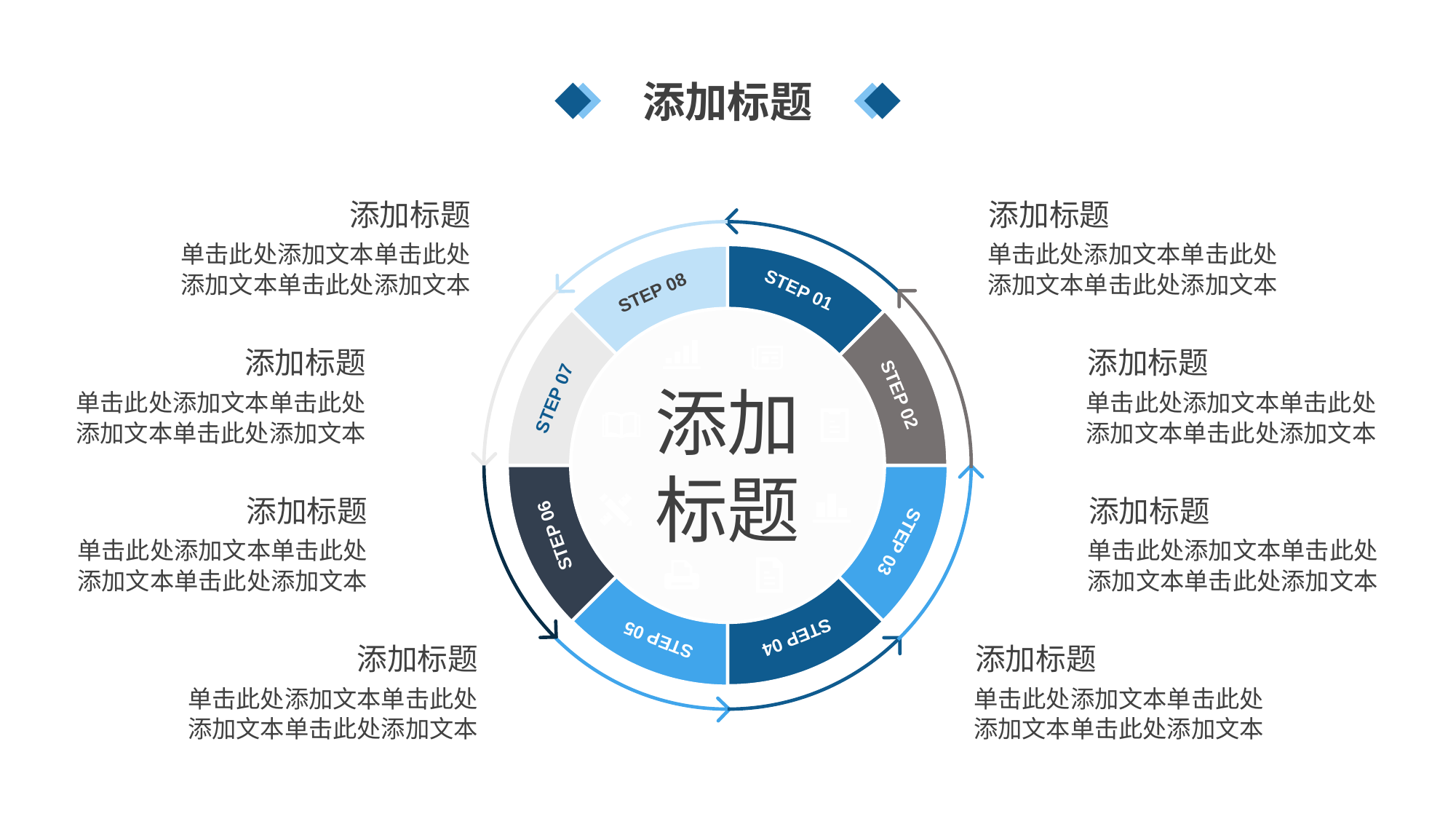

添加标题

添加标题
单击此处添加文本单击此处添加文本单击此处添加文本
添加标题
单击此处添加文本单击此处添加文本单击此处添加文本
添加标题
单击此处添加文本单击此处添加文本单击此处添加文本
添加标题
单击此处添加文本单击此处添加文本单击此处添加文本
添加标题
单击此处添加文本单击此处添加文本单击此处添加文本
添加标题
单击此处添加文本单击此处添加文本单击此处添加文本
添加标题
单击此处添加文本单击此处添加文本单击此处添加文本
添加标题
单击此处添加文本单击此处添加文本单击此处添加文本

STEP 01
STEP 08

STEP 02
STEP 07

STEP 06
STEP 03

STEP 04
STEP 05
添加标题